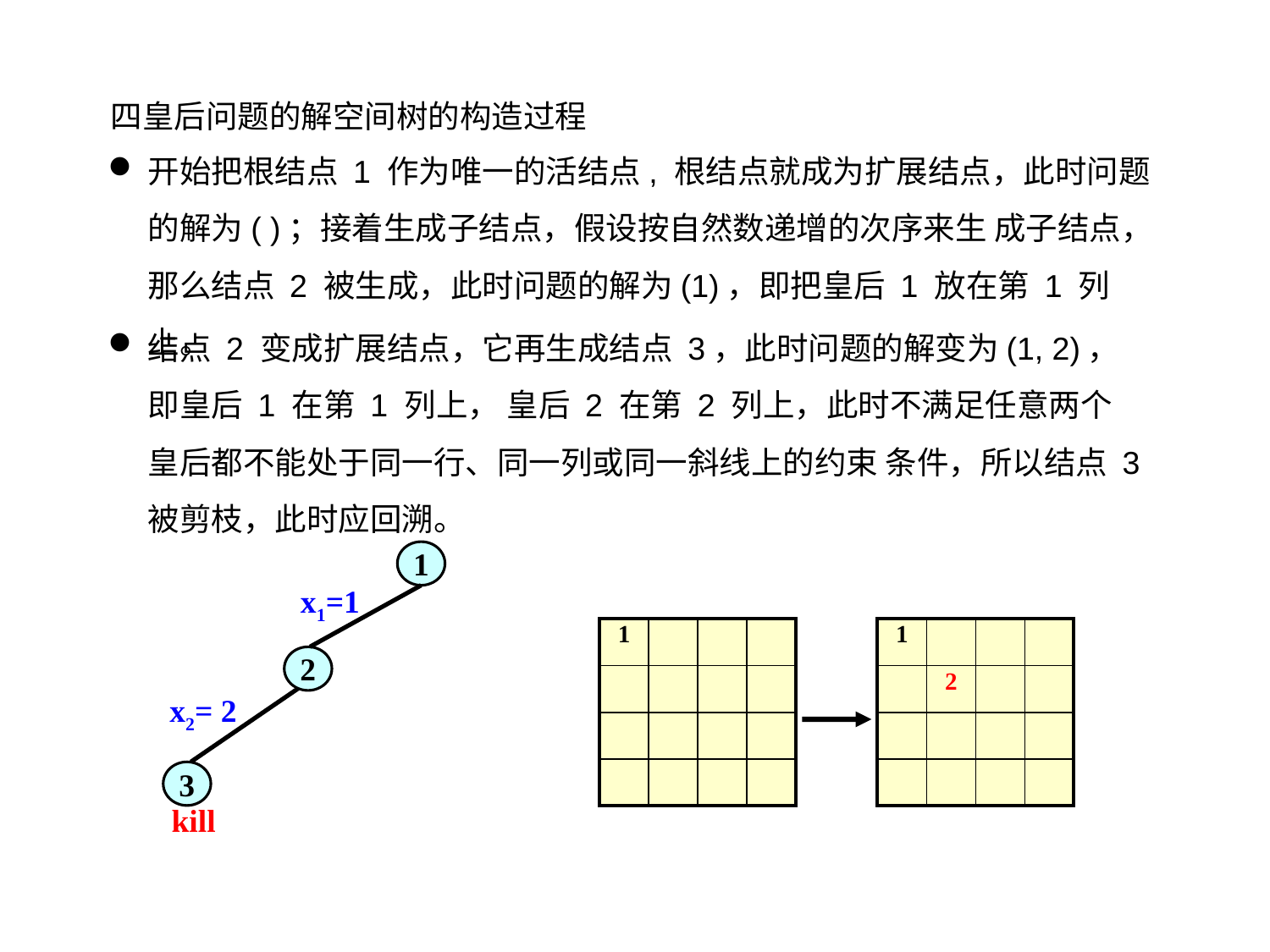

四皇后问题的解空间树的构造过程
开始把根结点 1 作为唯一的活结点, 根结点就成为扩展结点，此时问题的解为( )；接着生成子结点，假设按自然数递增的次序来生 成子结点，那么结点 2 被生成，此时问题的解为(1)，即把皇后 1 放在第 1 列上。
结点 2 变成扩展结点，它再生成结点 3，此时问题的解变为(1, 2)，即皇后 1 在第 1 列上， 皇后 2 在第 2 列上，此时不满足任意两个皇后都不能处于同一行、同一列或同一斜线上的约束 条件，所以结点 3 被剪枝，此时应回溯。
1
x1=1

2
| 1 |  |  |  |
| --- | --- | --- | --- |
|  |  |  |  |
|  |  |  |  |
|  |  |  |  |
| 1 |  |  |  |
| --- | --- | --- | --- |
|  | 2 |  |  |
|  |  |  |  |
|  |  |  |  |
x2= 2

3

kill